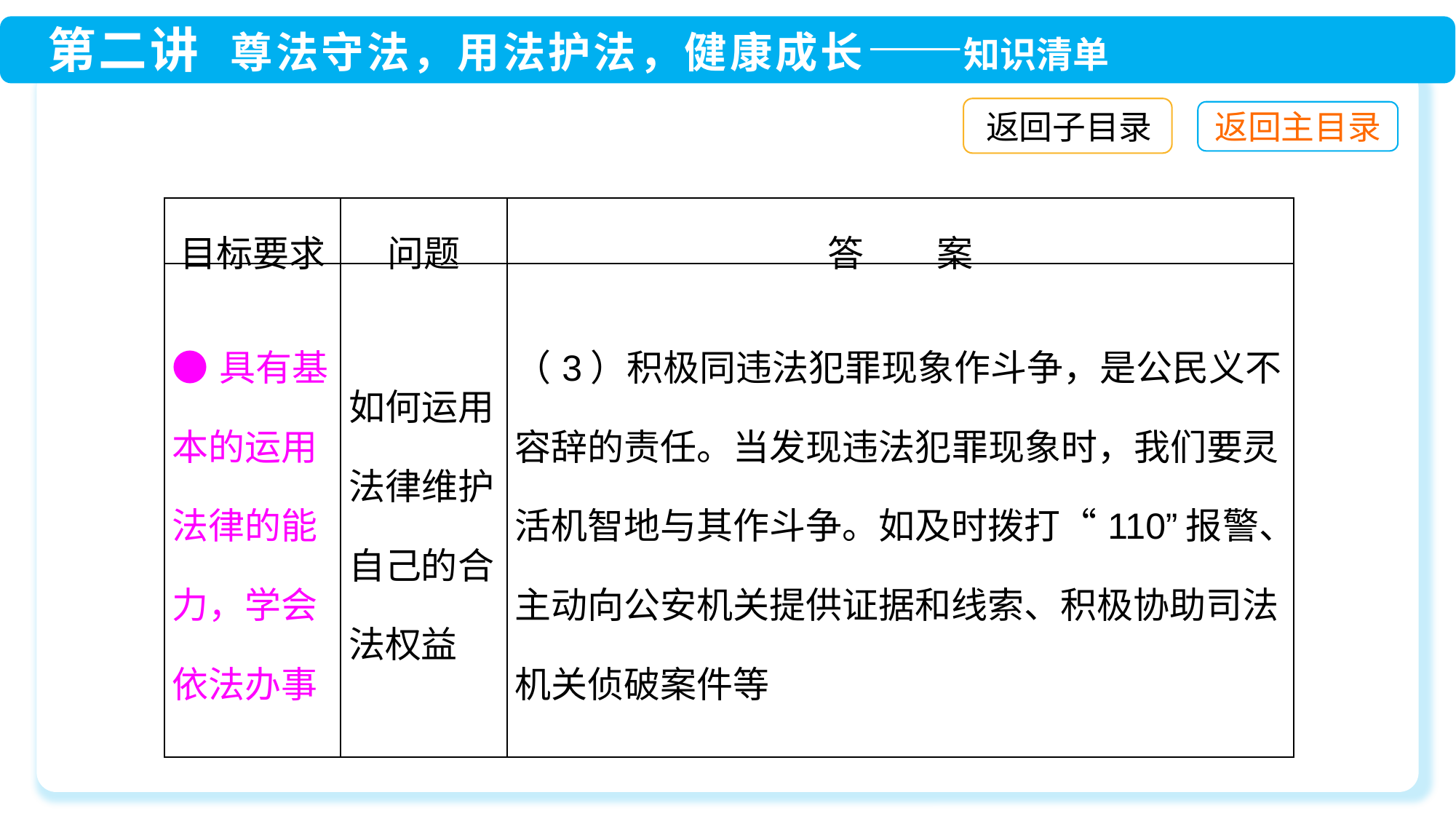

返回子目录
| 目标要求 | 问题 | 答　　案 |
| --- | --- | --- |
| ●具有基本的运用法律的能力，学会依法办事 | 如何运用法律维护自己的合法权益 | （3）积极同违法犯罪现象作斗争，是公民义不容辞的责任。当发现违法犯罪现象时，我们要灵活机智地与其作斗争。如及时拨打“110”报警、主动向公安机关提供证据和线索、积极协助司法机关侦破案件等 |